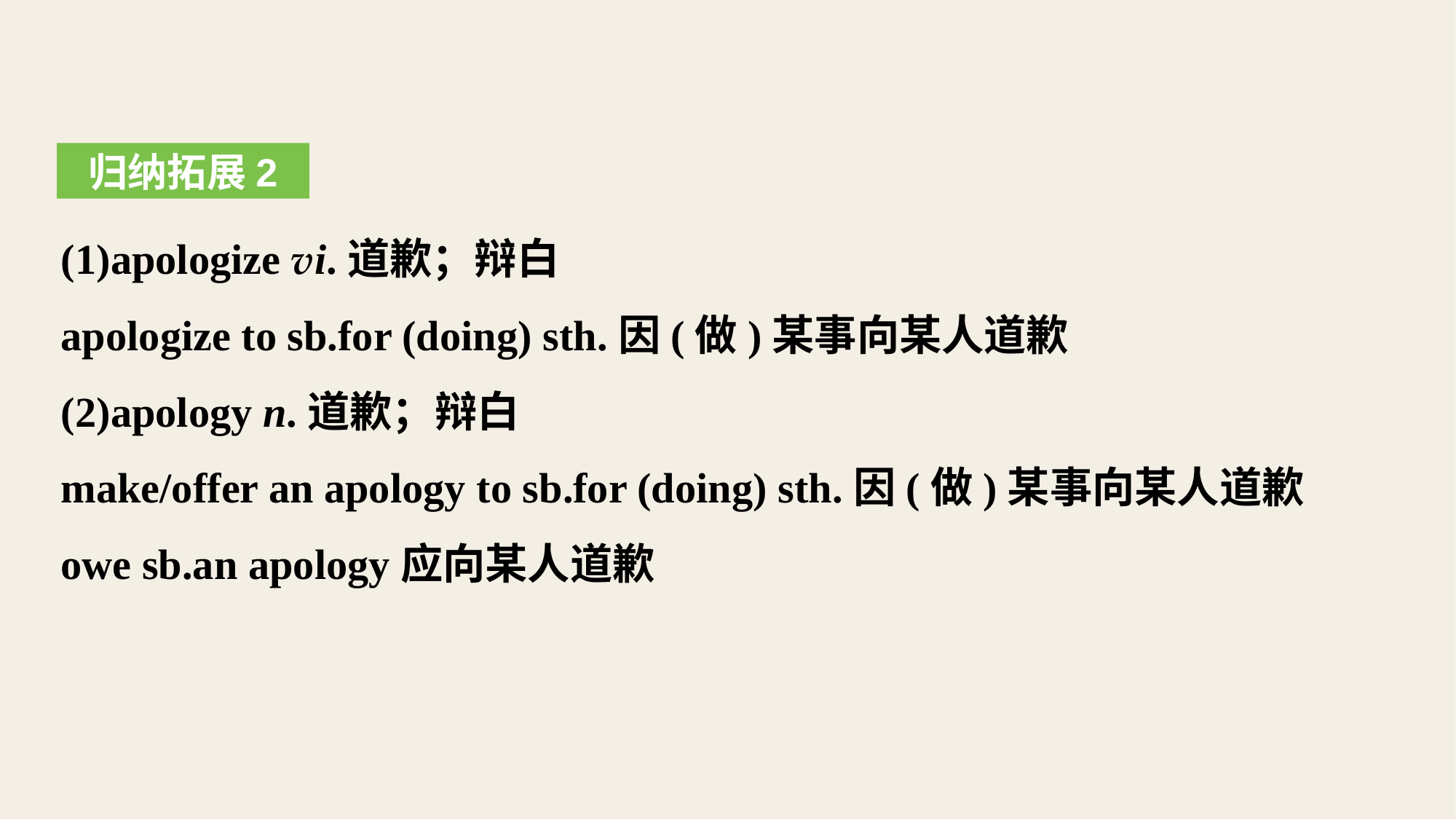

归纳拓展2
(1)apologize vi.道歉；辩白
apologize to sb.for (doing) sth.因(做)某事向某人道歉
(2)apology n.道歉；辩白
make/offer an apology to sb.for (doing) sth.因(做)某事向某人道歉
owe sb.an apology应向某人道歉